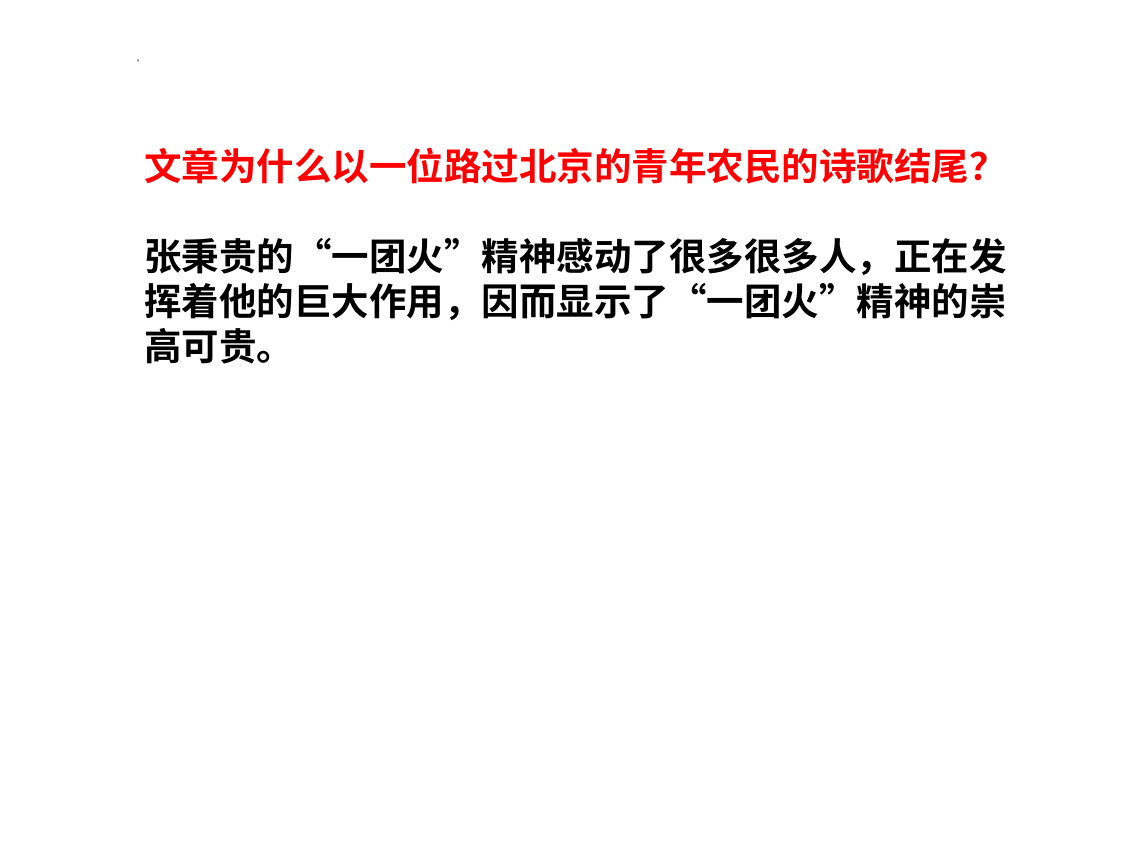

文章为什么以一位路过北京的青年农民的诗歌结尾？

张秉贵的“一团火”精神感动了很多很多人，正在发挥着他的巨大作用，因而显示了“一团火”精神的崇高可贵。